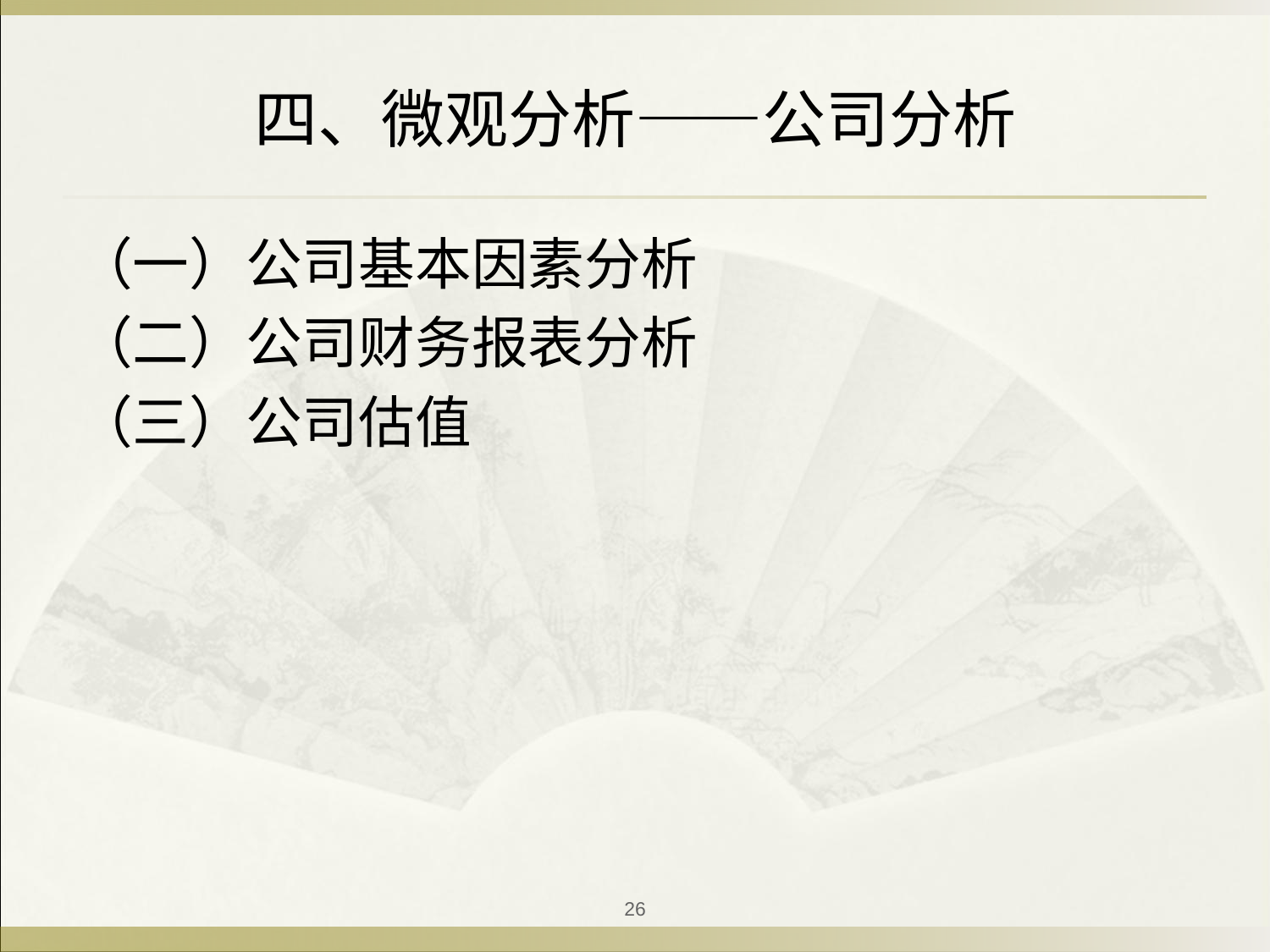

# 四、微观分析——公司分析
（一）公司基本因素分析
（二）公司财务报表分析
（三）公司估值
26